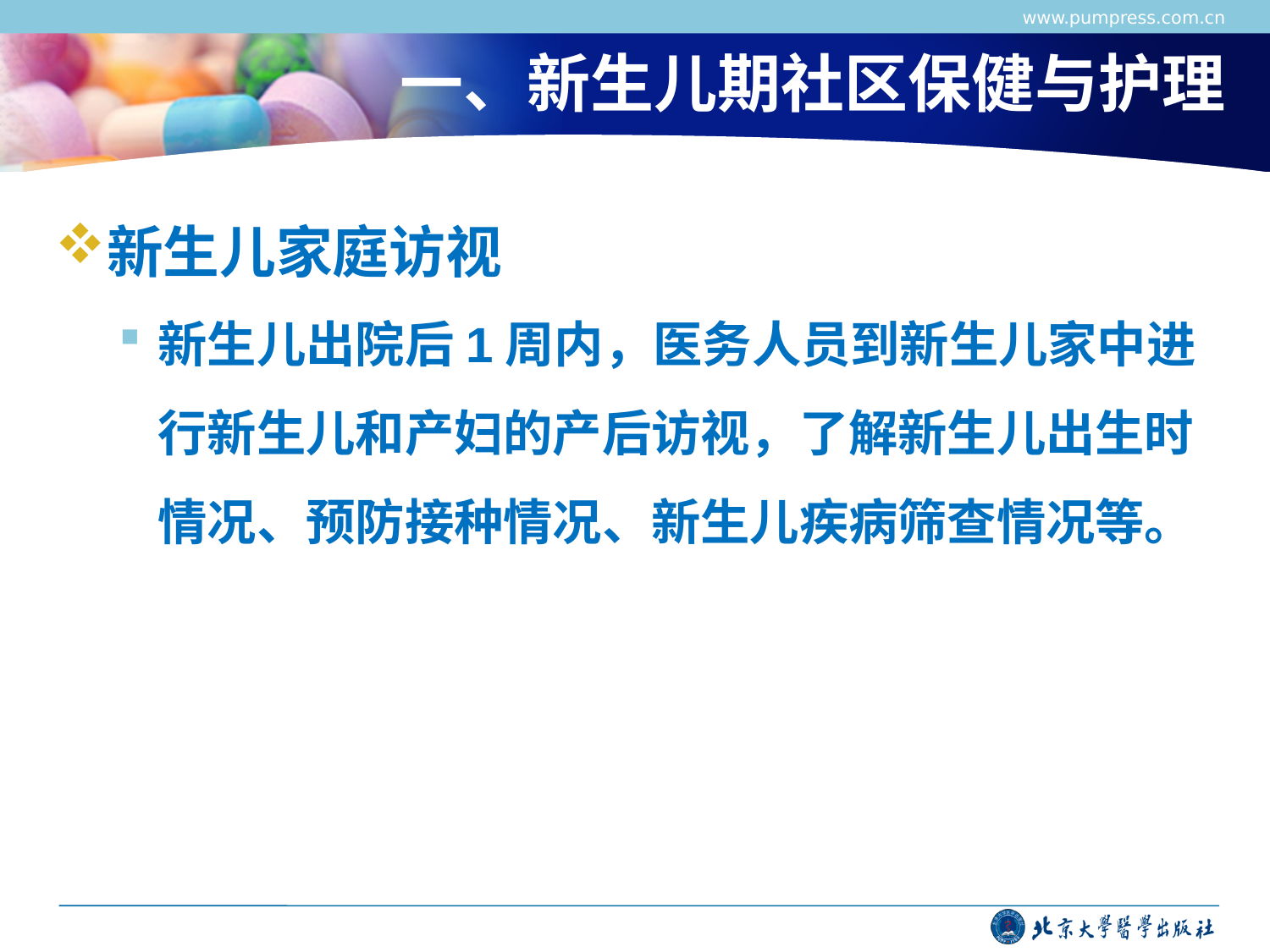

www.pumpress.com.cn
# 一、新生儿期社区保健与护理
新生儿家庭访视
新生儿出院后1周内，医务人员到新生儿家中进行新生儿和产妇的产后访视，了解新生儿出生时情况、预防接种情况、新生儿疾病筛查情况等。